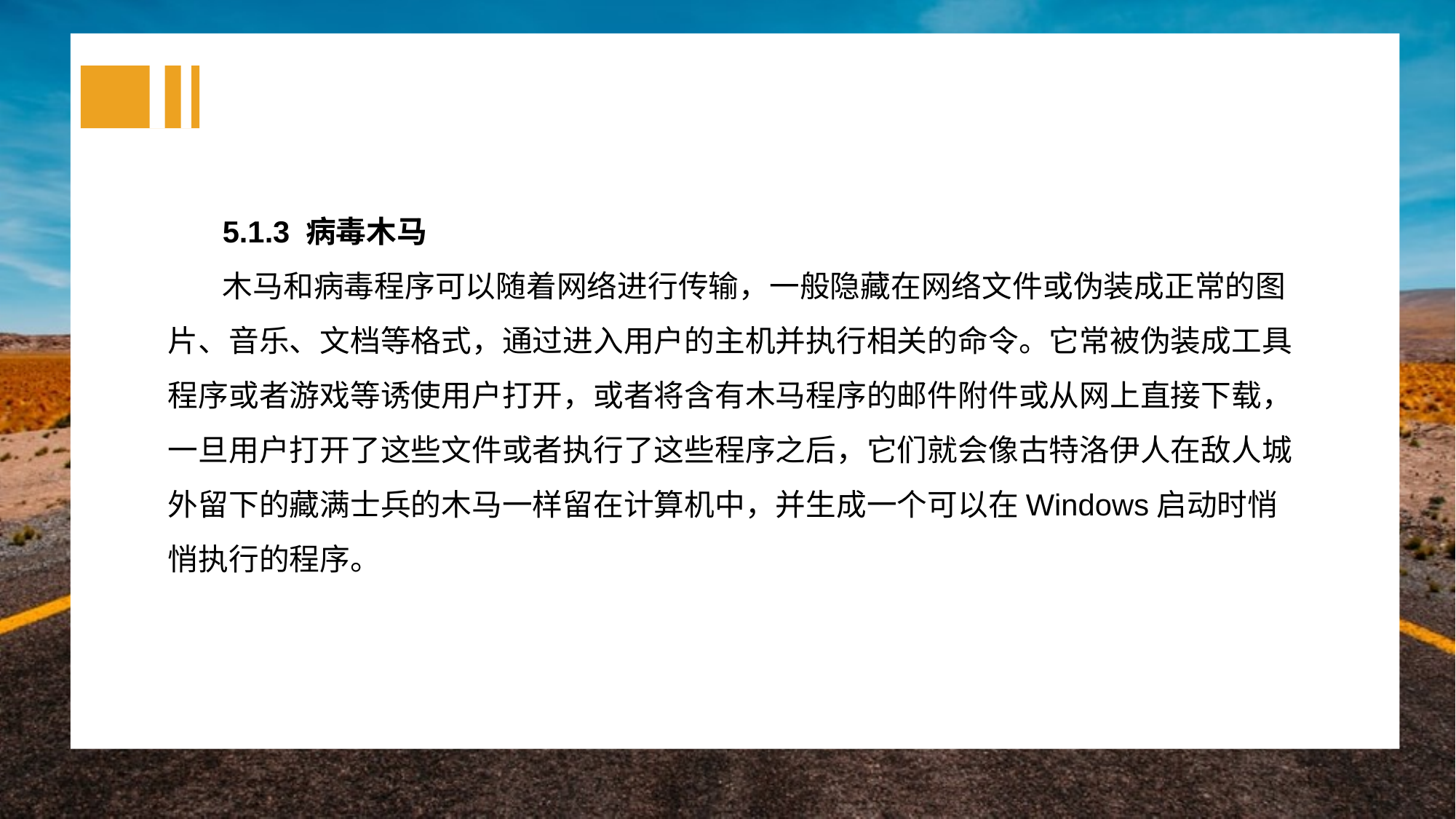

5.1.3 病毒木马
木马和病毒程序可以随着网络进行传输，一般隐藏在网络文件或伪装成正常的图片、音乐、文档等格式，通过进入用户的主机并执行相关的命令。它常被伪装成工具程序或者游戏等诱使用户打开，或者将含有木马程序的邮件附件或从网上直接下载，一旦用户打开了这些文件或者执行了这些程序之后，它们就会像古特洛伊人在敌人城外留下的藏满士兵的木马一样留在计算机中，并生成一个可以在Windows启动时悄悄执行的程序。